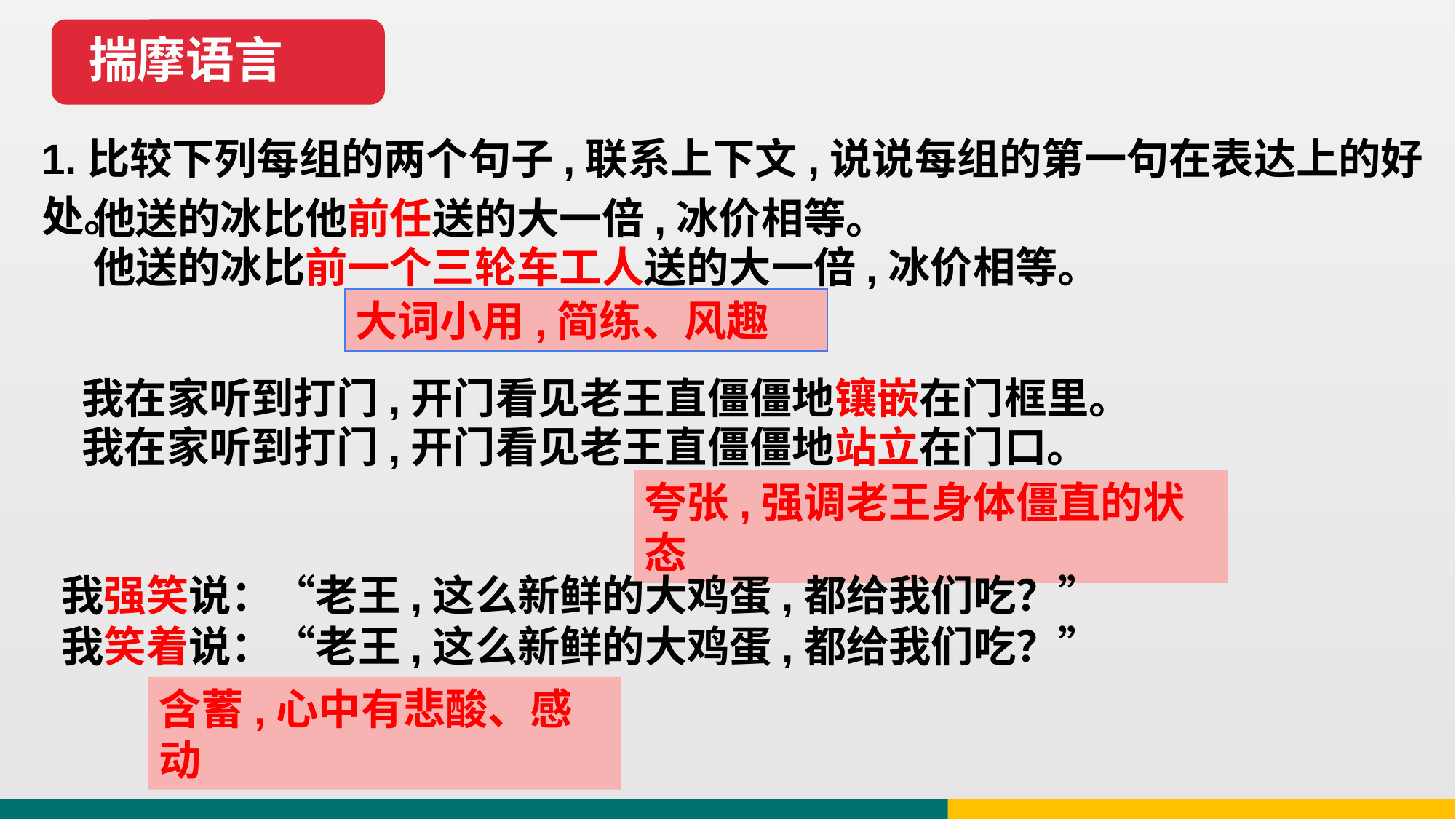

揣摩语言
1.比较下列每组的两个句子,联系上下文,说说每组的第一句在表达上的好处。
他送的冰比他前任送的大一倍,冰价相等。
他送的冰比前一个三轮车工人送的大一倍,冰价相等。
大词小用,简练、风趣
我在家听到打门,开门看见老王直僵僵地镶嵌在门框里。
我在家听到打门,开门看见老王直僵僵地站立在门口。
夸张,强调老王身体僵直的状态
我强笑说：“老王,这么新鲜的大鸡蛋,都给我们吃？”
我笑着说：“老王,这么新鲜的大鸡蛋,都给我们吃？”
含蓄,心中有悲酸、感动